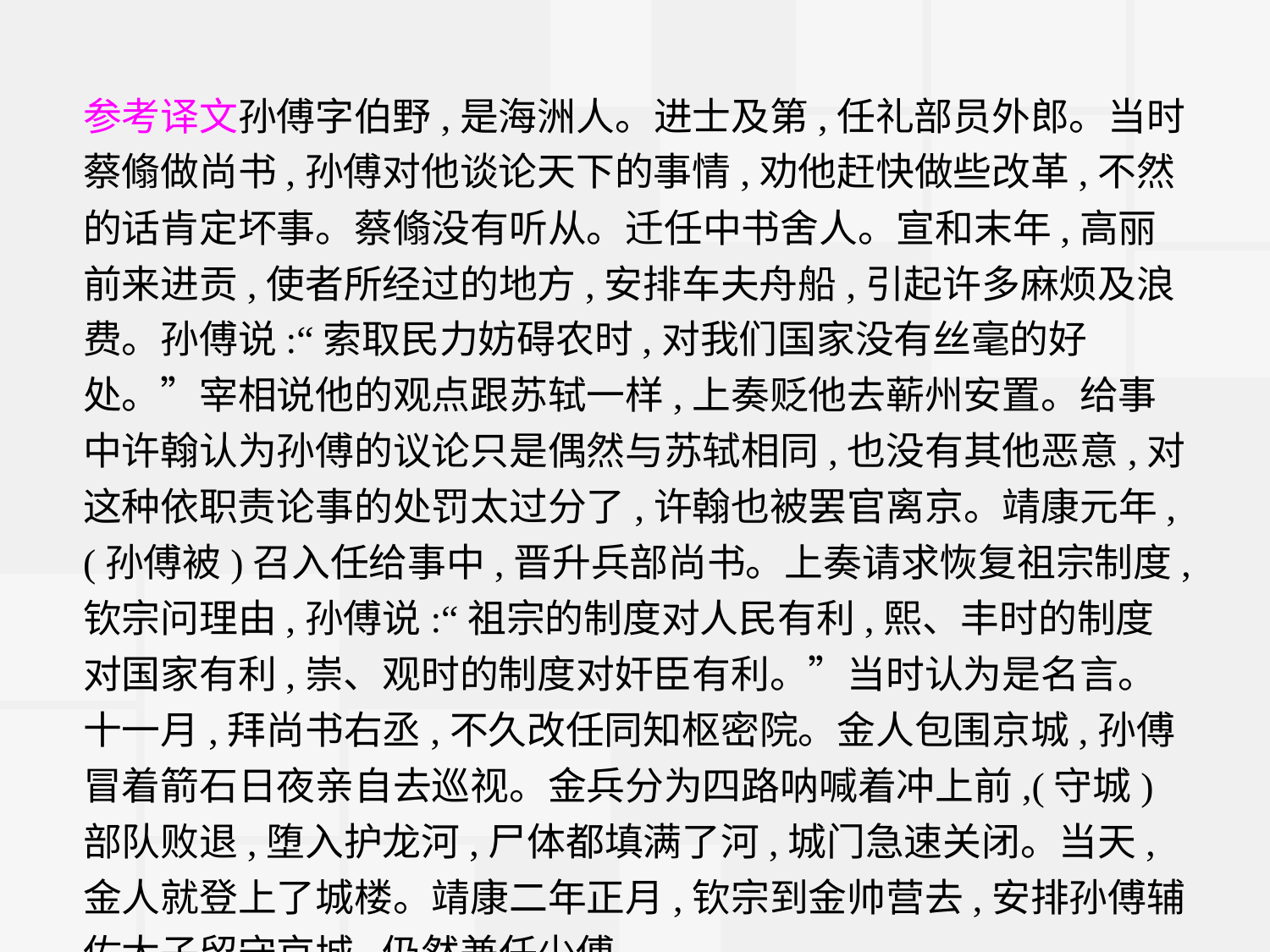

参考译文孙傅字伯野,是海洲人。进士及第,任礼部员外郎。当时蔡翛做尚书,孙傅对他谈论天下的事情,劝他赶快做些改革,不然的话肯定坏事。蔡翛没有听从。迁任中书舍人。宣和末年,高丽前来进贡,使者所经过的地方,安排车夫舟船,引起许多麻烦及浪费。孙傅说:“索取民力妨碍农时,对我们国家没有丝毫的好处。”宰相说他的观点跟苏轼一样,上奏贬他去蕲州安置。给事中许翰认为孙傅的议论只是偶然与苏轼相同,也没有其他恶意,对这种依职责论事的处罚太过分了,许翰也被罢官离京。靖康元年,(孙傅被)召入任给事中,晋升兵部尚书。上奏请求恢复祖宗制度,钦宗问理由,孙傅说:“祖宗的制度对人民有利,熙、丰时的制度对国家有利,崇、观时的制度对奸臣有利。”当时认为是名言。十一月,拜尚书右丞,不久改任同知枢密院。金人包围京城,孙傅冒着箭石日夜亲自去巡视。金兵分为四路呐喊着冲上前,(守城)部队败退,堕入护龙河,尸体都填满了河,城门急速关闭。当天,金人就登上了城楼。靖康二年正月,钦宗到金帅营去,安排孙傅辅佐太子留守京城,仍然兼任少傅。